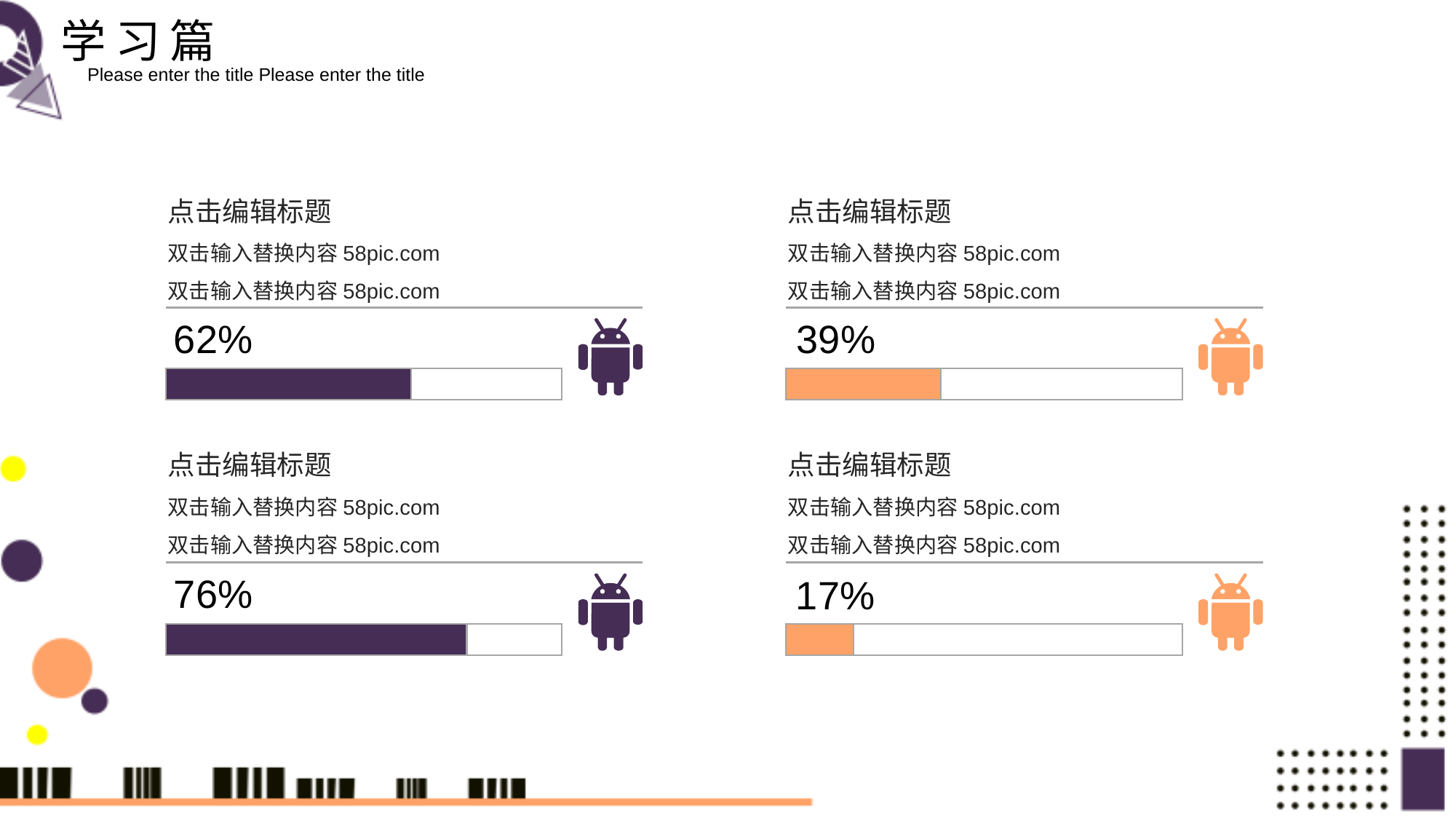

学习篇
Please enter the title Please enter the title
点击编辑标题
点击编辑标题
双击输入替换内容58pic.com
双击输入替换内容58pic.com
双击输入替换内容58pic.com
双击输入替换内容58pic.com

62%
39%

点击编辑标题
点击编辑标题
双击输入替换内容58pic.com
双击输入替换内容58pic.com
双击输入替换内容58pic.com
双击输入替换内容58pic.com

76%
17%